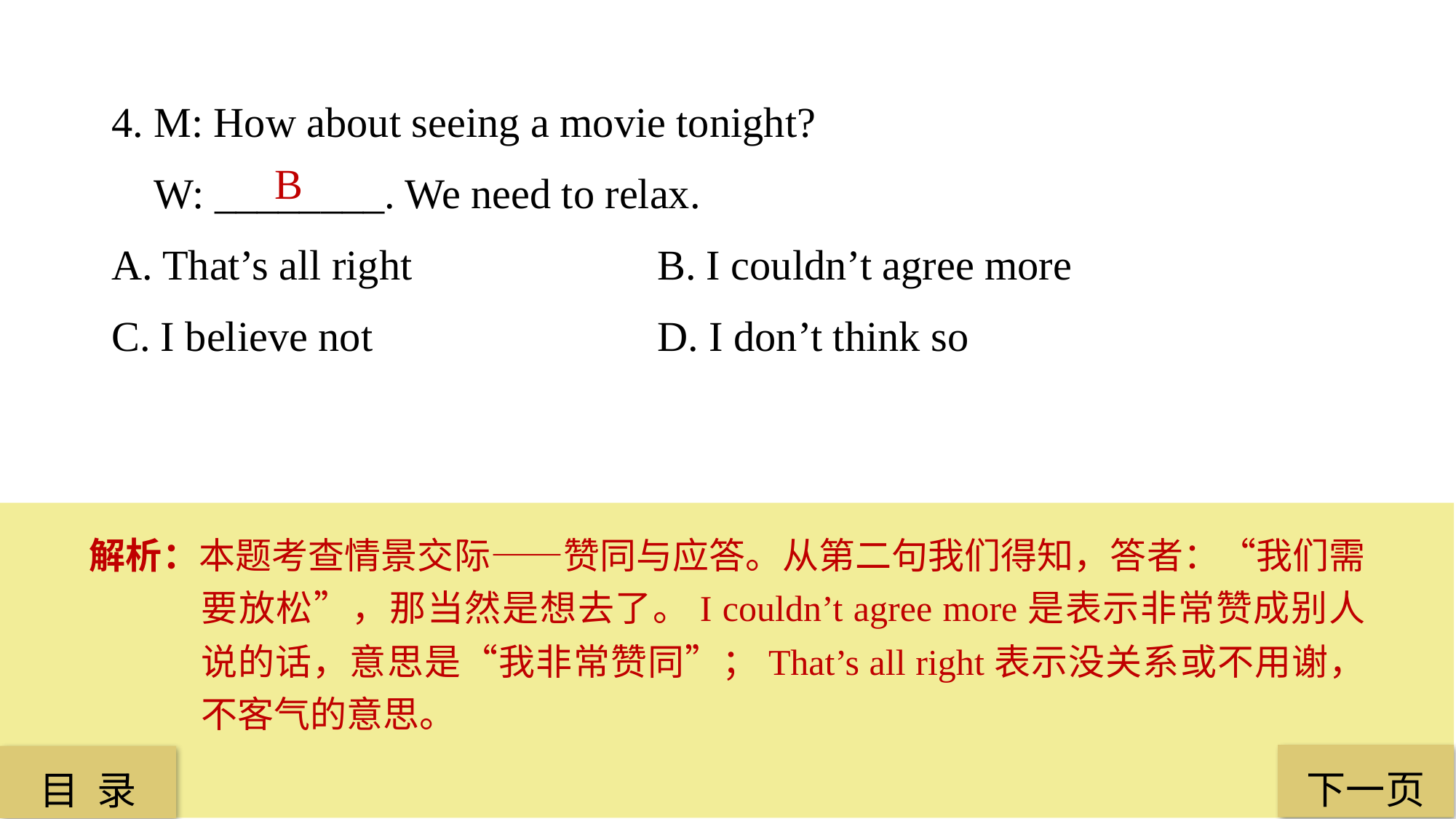

4. M: How about seeing a movie tonight?
    W: ________. We need to relax.
A. That’s all right 			B. I couldn’t agree more
C. I believe not 			D. I don’t think so
 B
解析：本题考查情景交际——赞同与应答。从第二句我们得知，答者：“我们需要放松”，那当然是想去了。I couldn’t agree more是表示非常赞成别人说的话，意思是“我非常赞同”；That’s all right表示没关系或不用谢，不客气的意思。